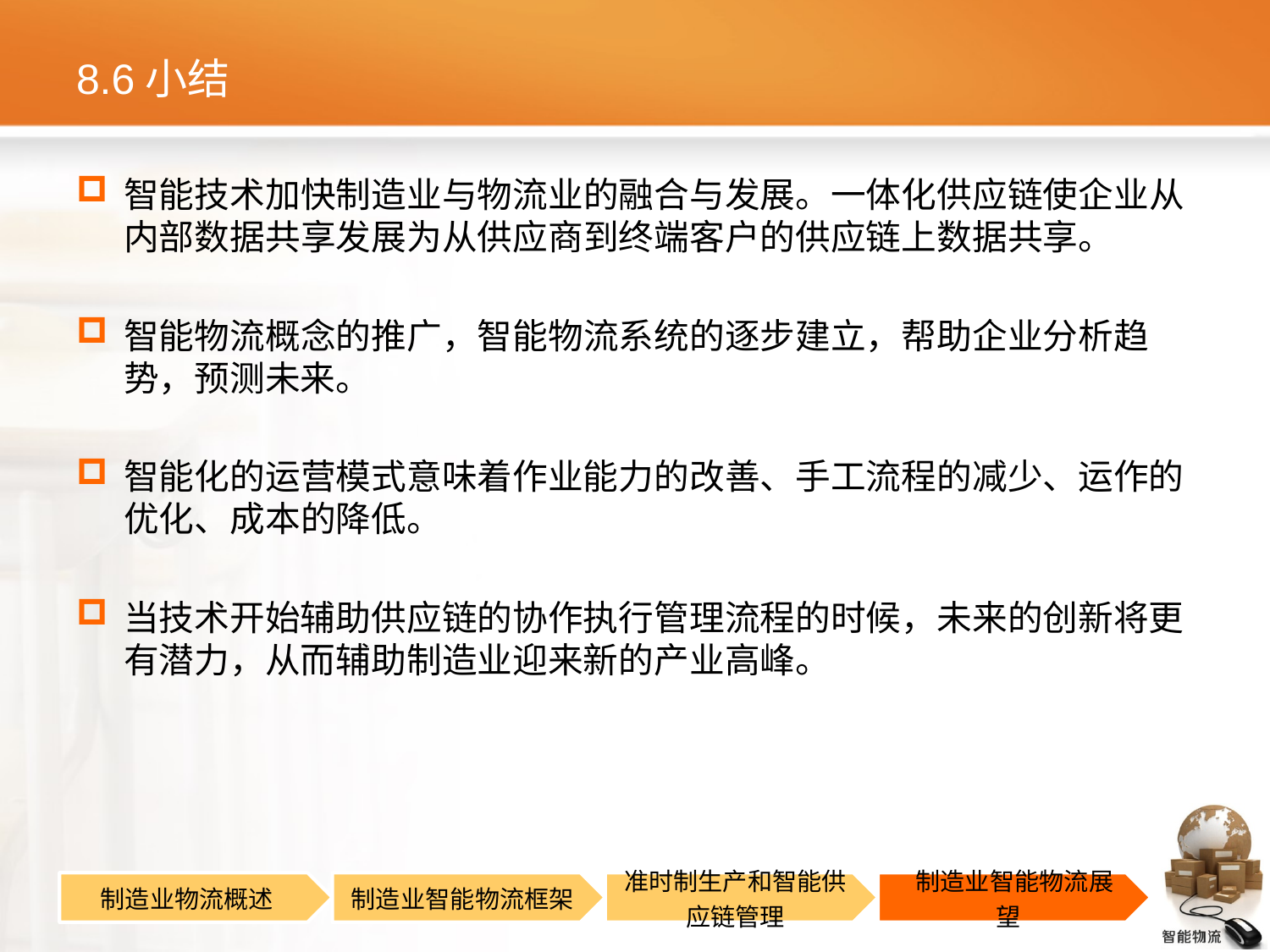

# 8.6小结
智能技术加快制造业与物流业的融合与发展。一体化供应链使企业从内部数据共享发展为从供应商到终端客户的供应链上数据共享。

智能物流概念的推广，智能物流系统的逐步建立，帮助企业分析趋势，预测未来。

智能化的运营模式意味着作业能力的改善、手工流程的减少、运作的优化、成本的降低。

当技术开始辅助供应链的协作执行管理流程的时候，未来的创新将更有潜力，从而辅助制造业迎来新的产业高峰。